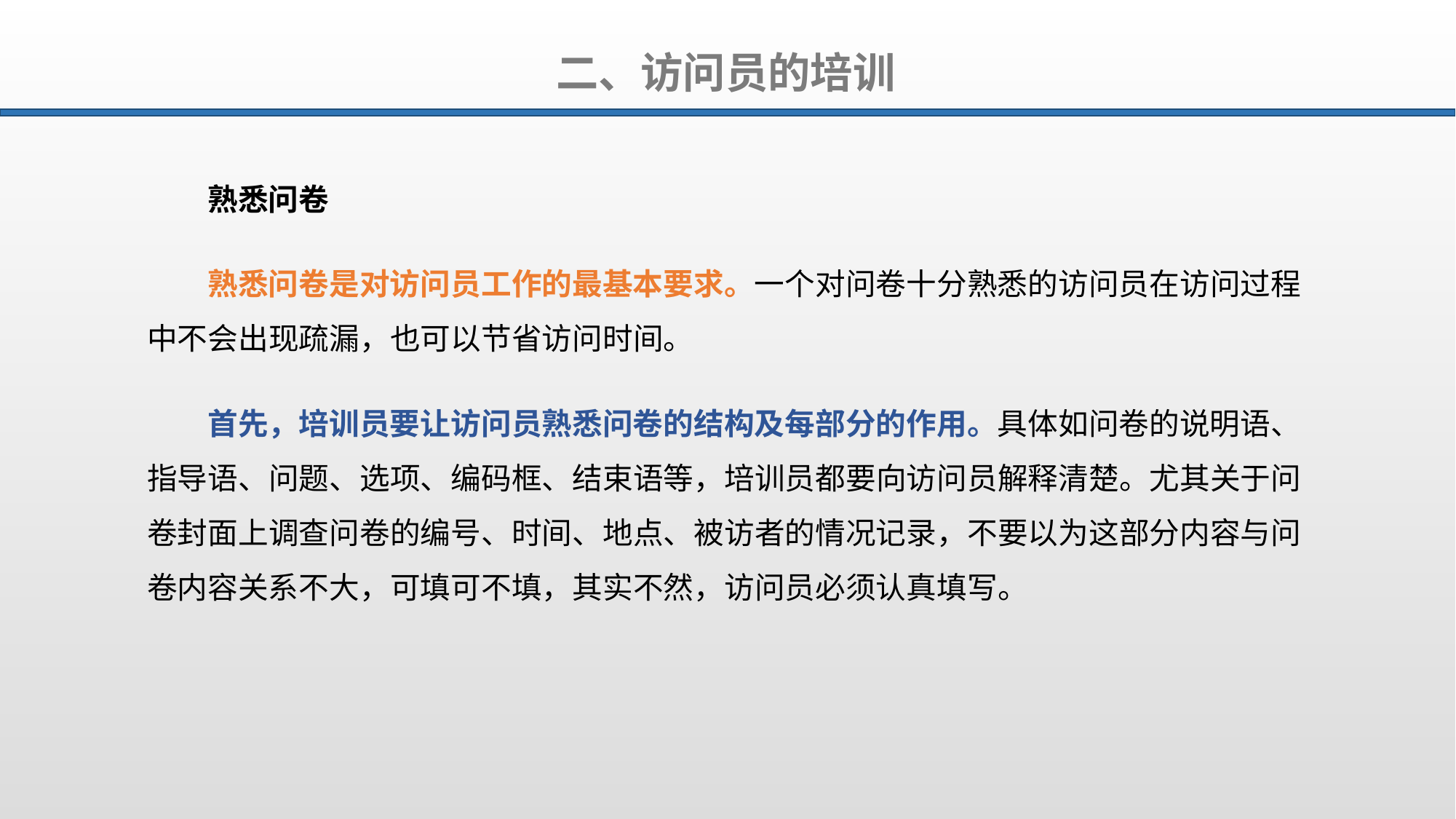

二、访问员的培训

熟悉问卷
熟悉问卷是对访问员工作的最基本要求。一个对问卷十分熟悉的访问员在访问过程中不会出现疏漏，也可以节省访问时间。
首先，培训员要让访问员熟悉问卷的结构及每部分的作用。具体如问卷的说明语、指导语、问题、选项、编码框、结束语等，培训员都要向访问员解释清楚。尤其关于问卷封面上调查问卷的编号、时间、地点、被访者的情况记录，不要以为这部分内容与问卷内容关系不大，可填可不填，其实不然，访问员必须认真填写。